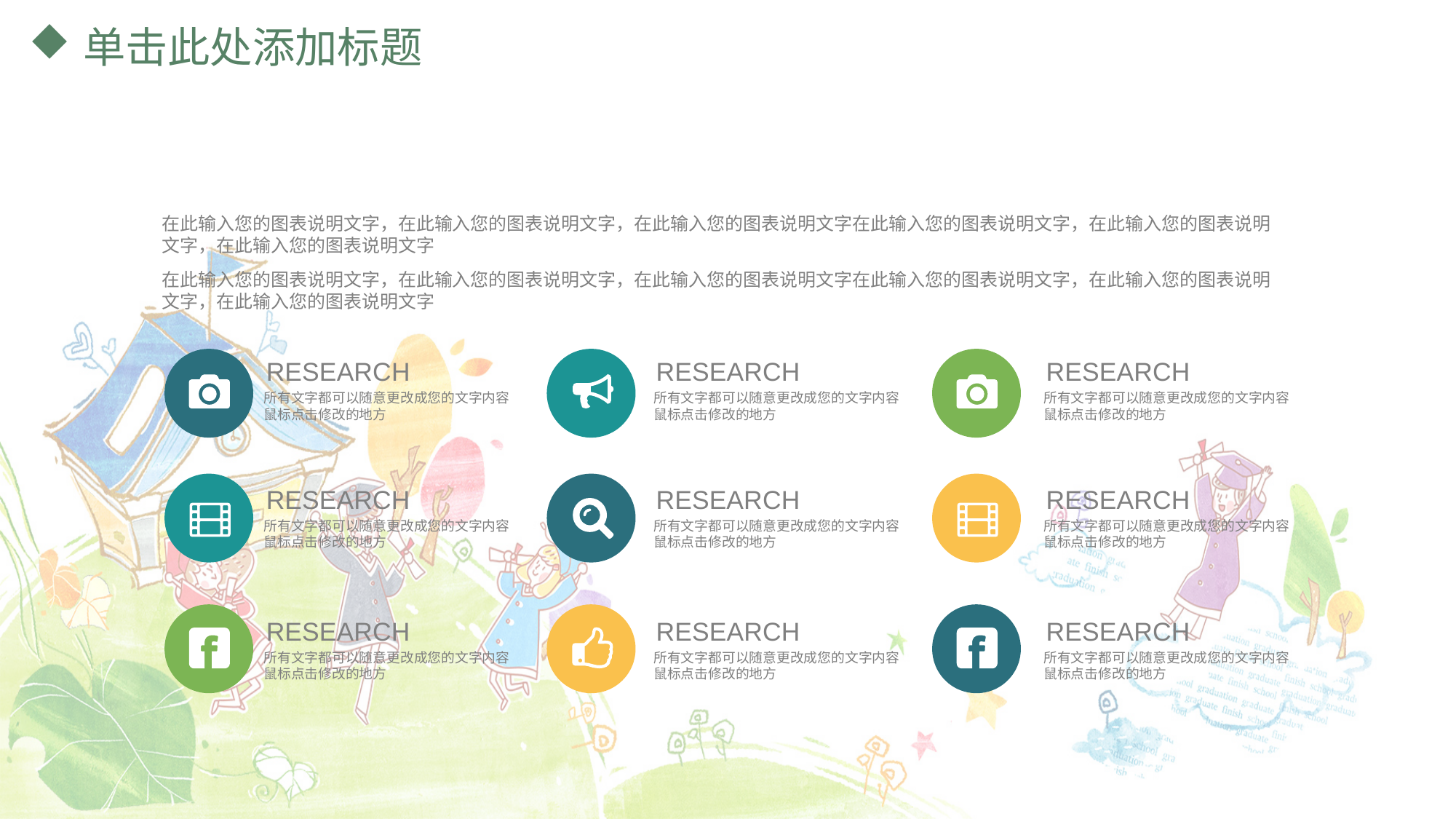

# 单击此处添加标题
在此输入您的图表说明文字，在此输入您的图表说明文字，在此输入您的图表说明文字在此输入您的图表说明文字，在此输入您的图表说明文字，在此输入您的图表说明文字
在此输入您的图表说明文字，在此输入您的图表说明文字，在此输入您的图表说明文字在此输入您的图表说明文字，在此输入您的图表说明文字，在此输入您的图表说明文字

RESEARCH
RESEARCH
RESEARCH
所有文字都可以随意更改成您的文字内容 鼠标点击修改的地方
所有文字都可以随意更改成您的文字内容 鼠标点击修改的地方
所有文字都可以随意更改成您的文字内容 鼠标点击修改的地方

RESEARCH
RESEARCH
RESEARCH
所有文字都可以随意更改成您的文字内容 鼠标点击修改的地方
所有文字都可以随意更改成您的文字内容 鼠标点击修改的地方
所有文字都可以随意更改成您的文字内容 鼠标点击修改的地方

RESEARCH
RESEARCH
RESEARCH
所有文字都可以随意更改成您的文字内容 鼠标点击修改的地方
所有文字都可以随意更改成您的文字内容 鼠标点击修改的地方
所有文字都可以随意更改成您的文字内容 鼠标点击修改的地方